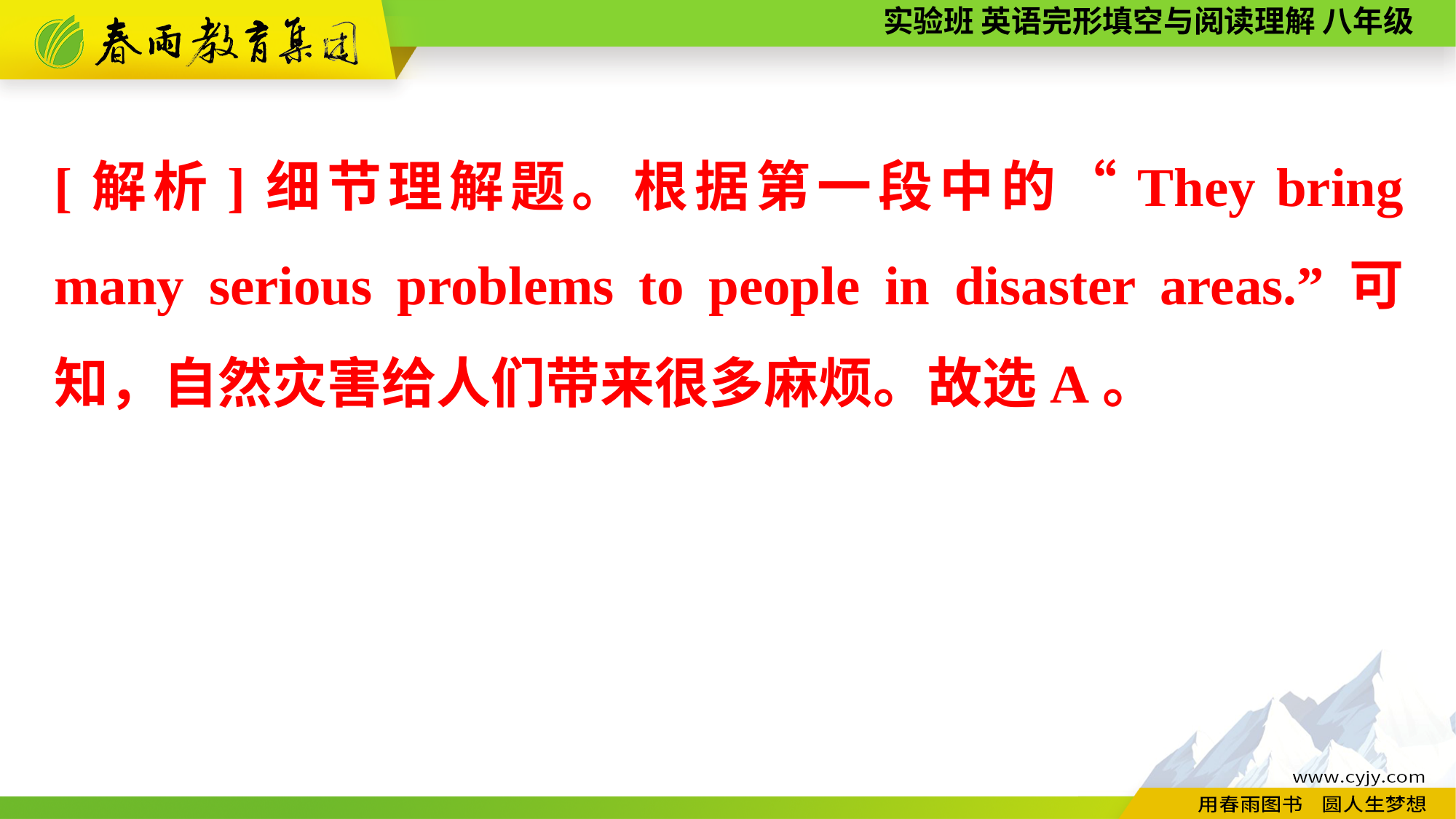

[解析]细节理解题。根据第一段中的“They bring many serious problems to people in disaster areas.”可知，自然灾害给人们带来很多麻烦。故选A。